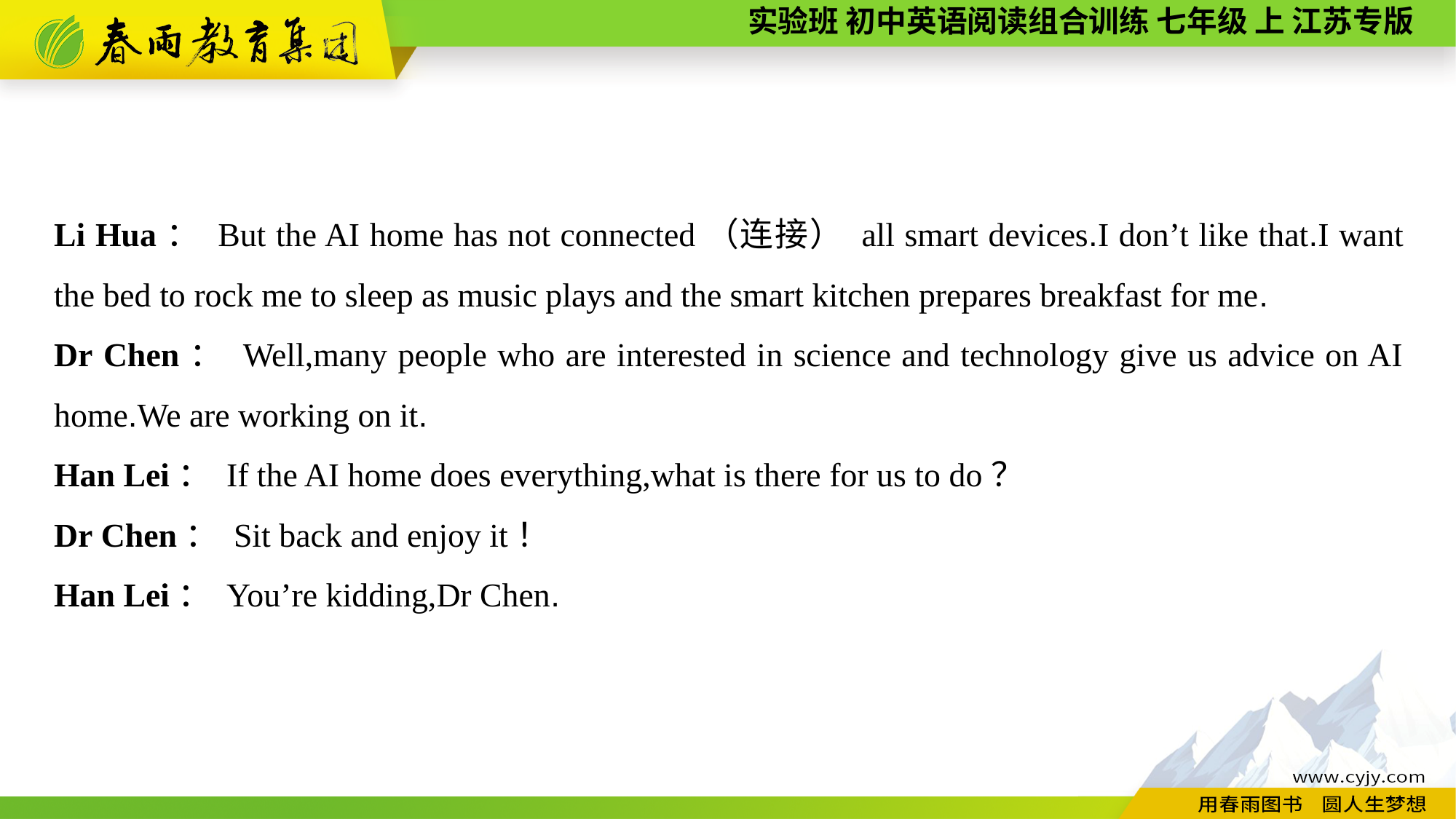

Li Hua： But the AI home has not connected（连接） all smart devices.I don’t like that.I want the bed to rock me to sleep as music plays and the smart kitchen prepares breakfast for me.
Dr Chen： Well,many people who are interested in science and technology give us advice on AI home.We are working on it.
Han Lei： If the AI home does everything,what is there for us to do？
Dr Chen： Sit back and enjoy it！
Han Lei： You’re kidding,Dr Chen.